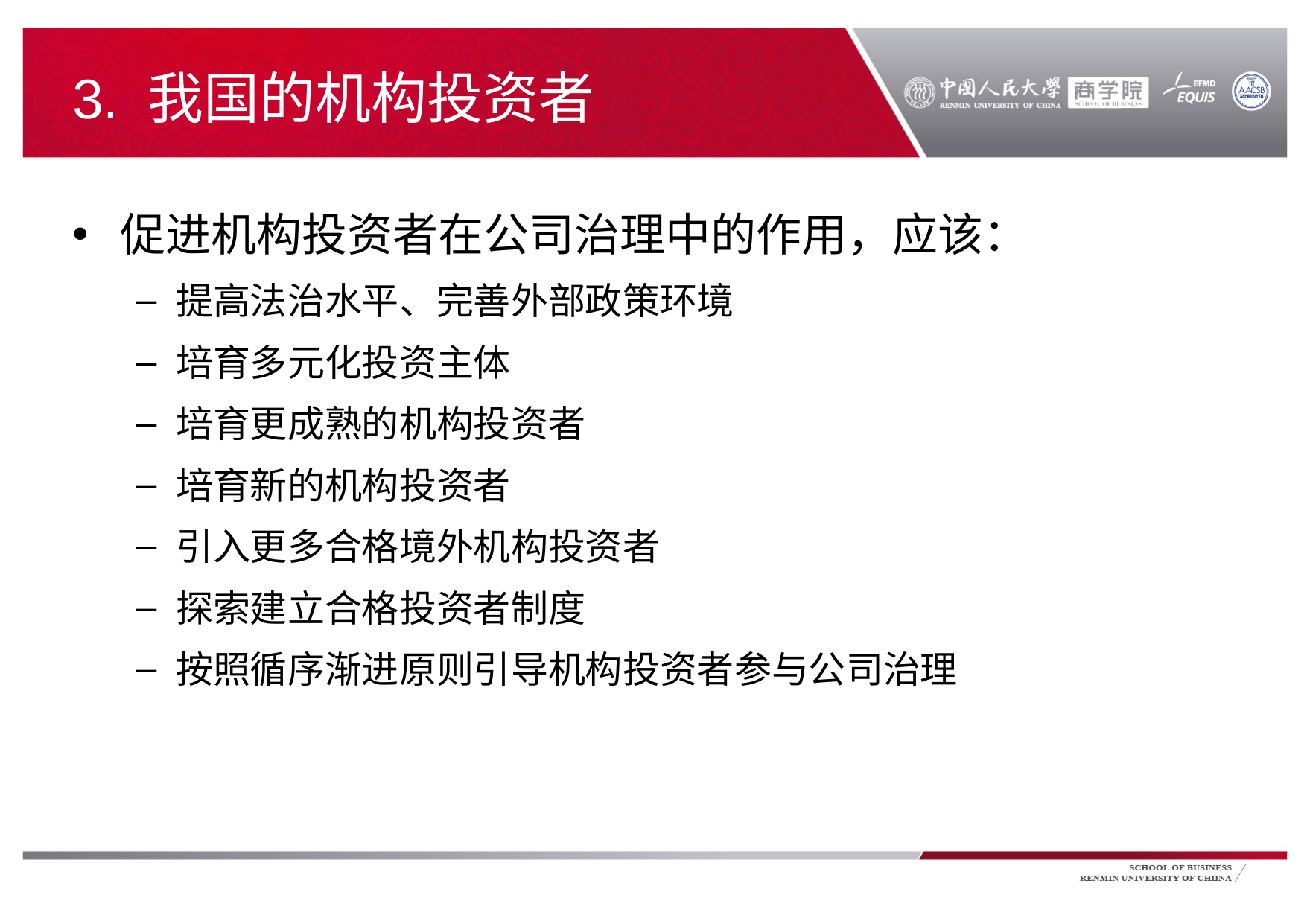

# 3. 我国的机构投资者
促进机构投资者在公司治理中的作用，应该：
提高法治水平、完善外部政策环境
培育多元化投资主体
培育更成熟的机构投资者
培育新的机构投资者
引入更多合格境外机构投资者
探索建立合格投资者制度
按照循序渐进原则引导机构投资者参与公司治理